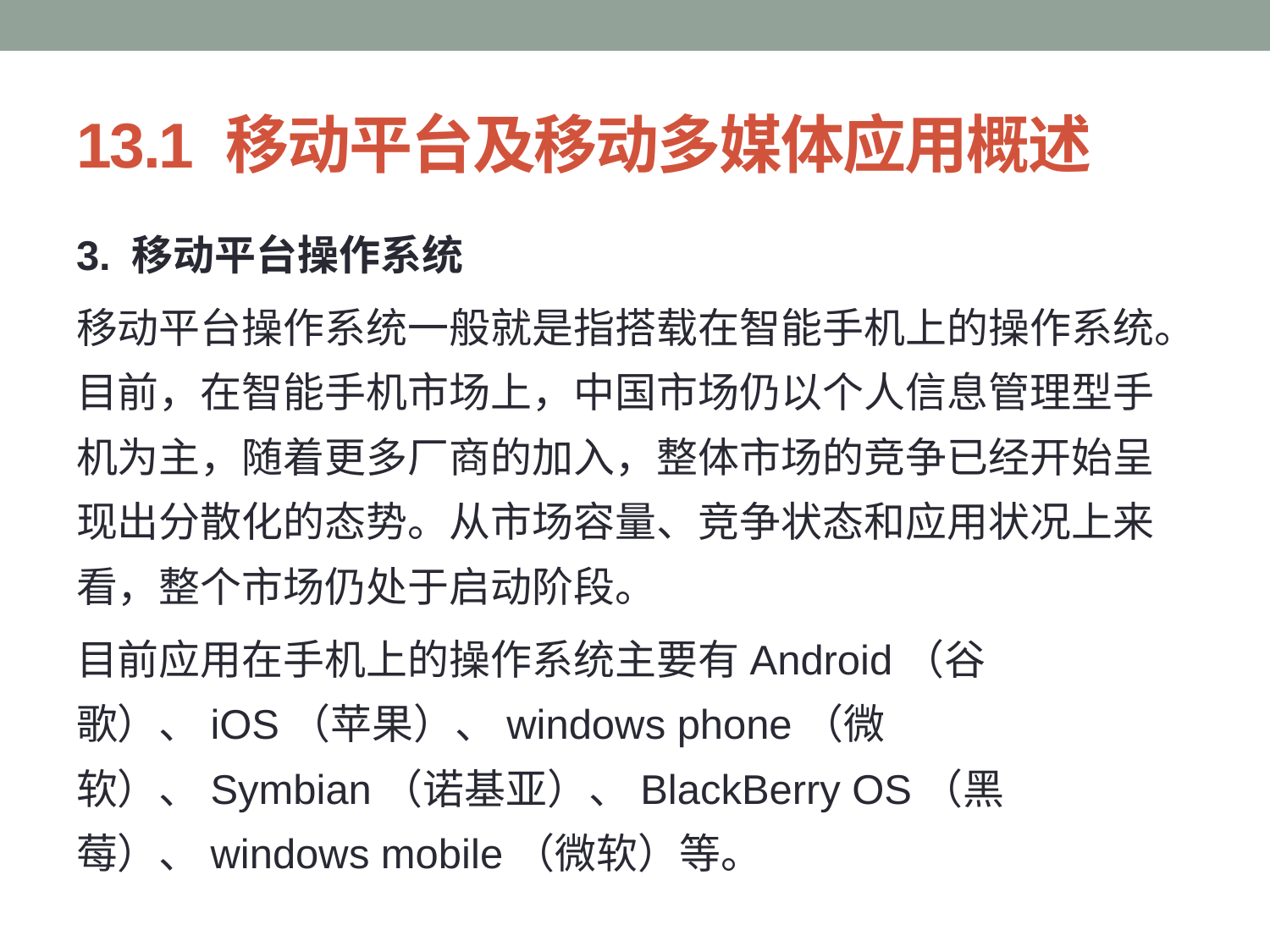

# 13.1 移动平台及移动多媒体应用概述
3. 移动平台操作系统
移动平台操作系统一般就是指搭载在智能手机上的操作系统。目前，在智能手机市场上，中国市场仍以个人信息管理型手机为主，随着更多厂商的加入，整体市场的竞争已经开始呈现出分散化的态势。从市场容量、竞争状态和应用状况上来看，整个市场仍处于启动阶段。
目前应用在手机上的操作系统主要有Android（谷歌）、iOS（苹果）、windows phone（微软）、Symbian（诺基亚）、BlackBerry OS（黑莓）、windows mobile（微软）等。